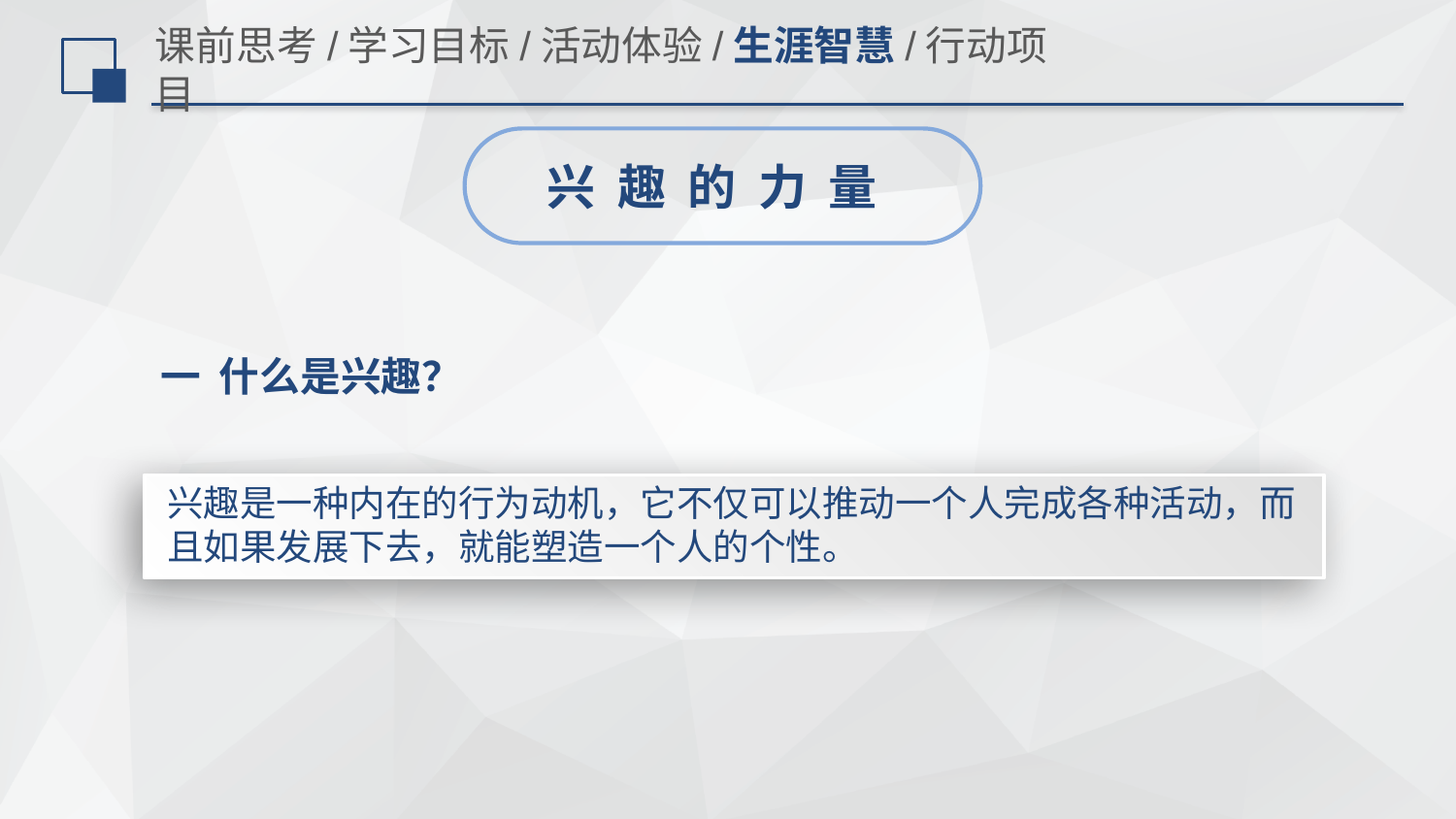

# 课前思考/学习目标/活动体验/生涯智慧/行动项目

兴  趣  的  力  量
一  什么是兴趣？
兴趣是一种内在的行为动机，它不仅可以推动一个人完成各种活动，而且如果发展下去，就能塑造一个人的个性。